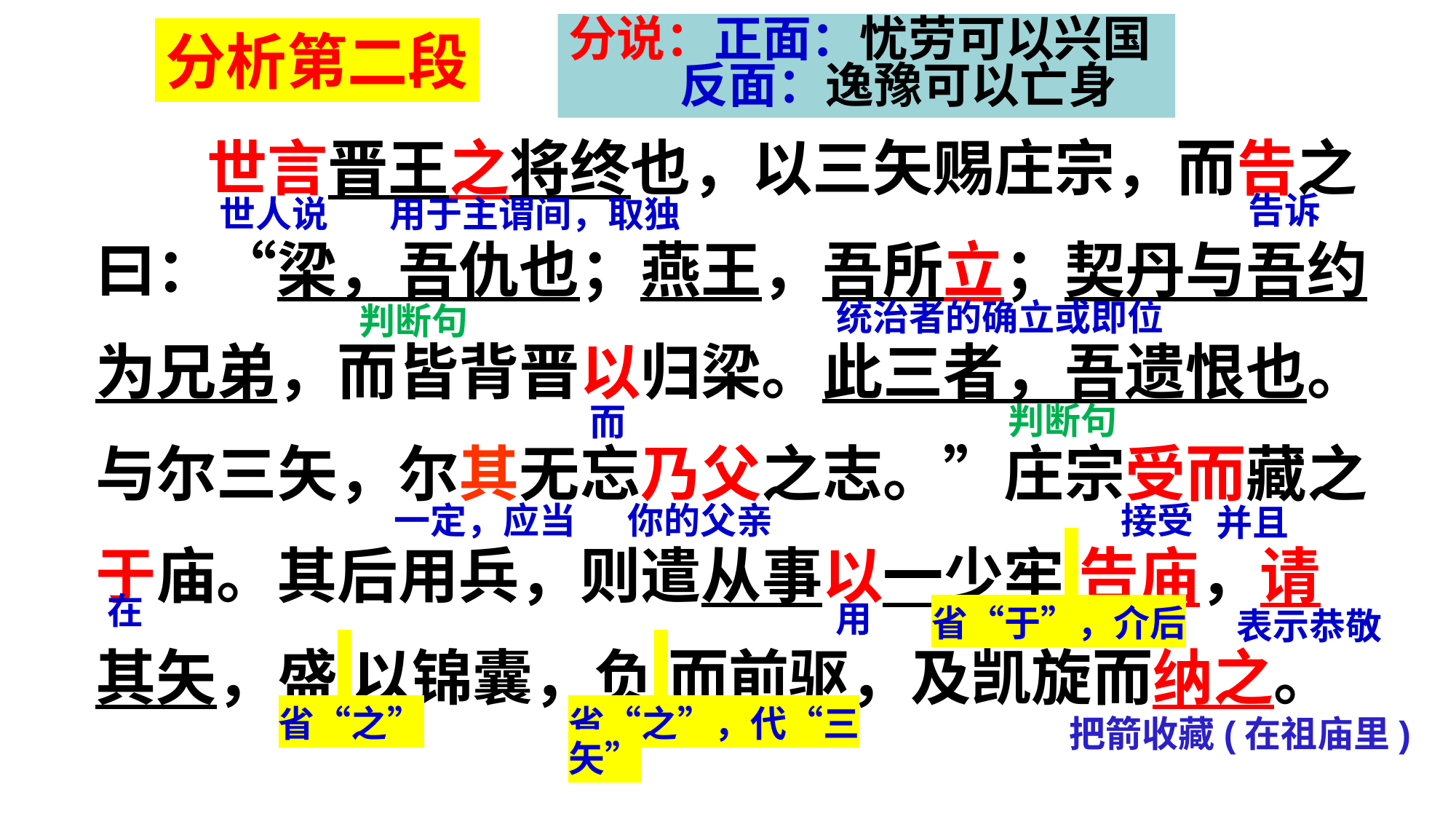

分说：正面：忧劳可以兴国
         反面：逸豫可以亡身
分析第二段
       世言晋王之将终也，以三矢赐庄宗，而告之曰：“梁，吾仇也；燕王，吾所立；契丹与吾约为兄弟，而皆背晋以归梁。此三者，吾遗恨也。与尔三矢，尔其无忘乃父之志。”庄宗受而藏之于庙。其后用兵，则遣从事以一少牢 告庙，请其矢，盛 以锦囊，负 而前驱，及凯旋而纳之。
告诉
用于主谓间，取独
世人说
统治者的确立或即位
判断句
判断句
而
一定，应当
你的父亲
接受
并且
在
用
表示恭敬
省“于”，介后
省“之”
省“之”，代“三矢”
把箭收藏(在祖庙里)